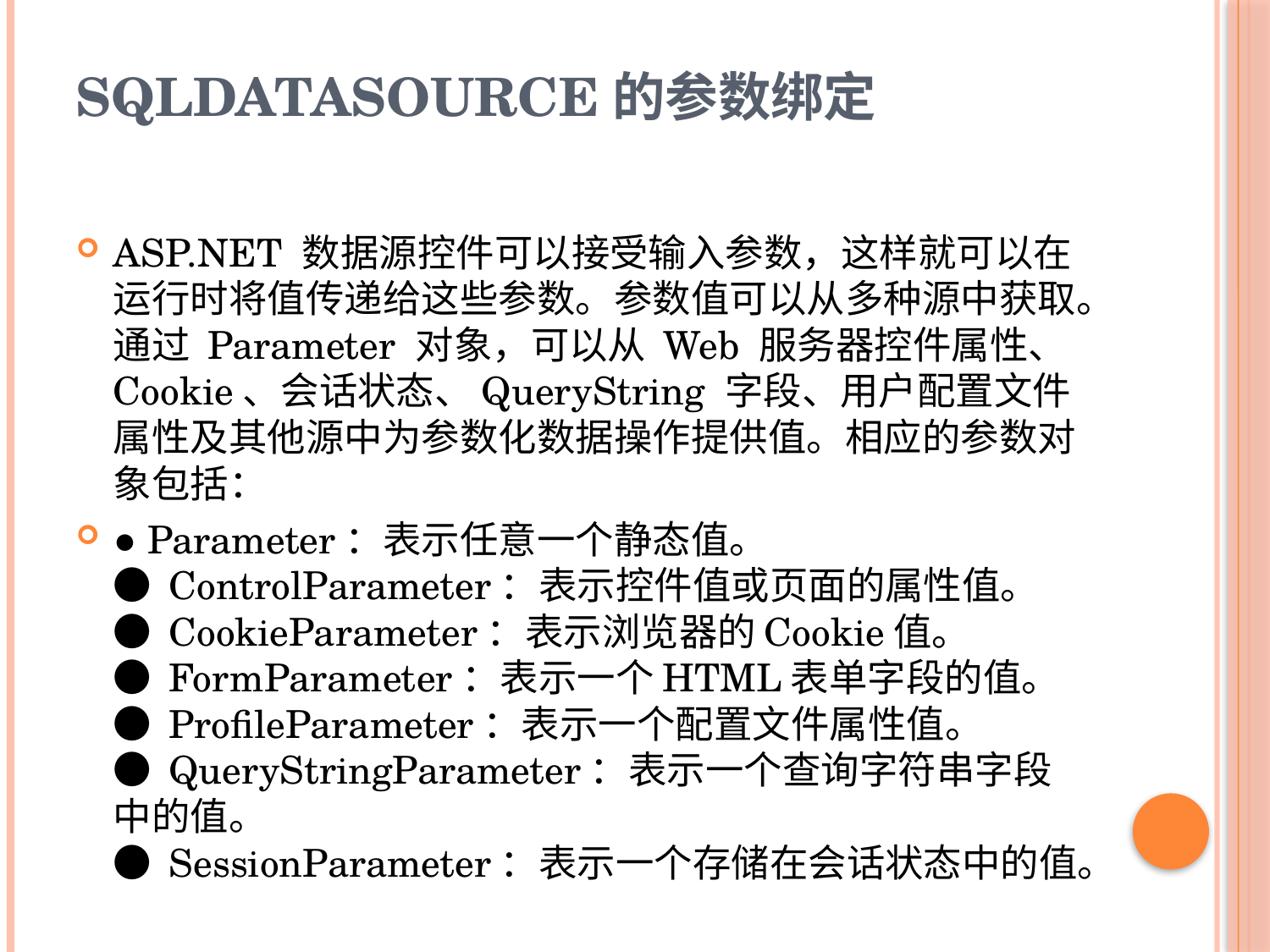

# SqlDataSource的参数绑定
ASP.NET 数据源控件可以接受输入参数，这样就可以在运行时将值传递给这些参数。参数值可以从多种源中获取。通过 Parameter 对象，可以从 Web 服务器控件属性、Cookie、会话状态、QueryString 字段、用户配置文件属性及其他源中为参数化数据操作提供值。相应的参数对象包括：
● Parameter：表示任意一个静态值。
● ControlParameter：表示控件值或页面的属性值。
● CookieParameter：表示浏览器的Cookie值。
● FormParameter：表示一个HTML表单字段的值。
● ProfileParameter：表示一个配置文件属性值。
● QueryStringParameter：表示一个查询字符串字段中的值。
● SessionParameter：表示一个存储在会话状态中的值。